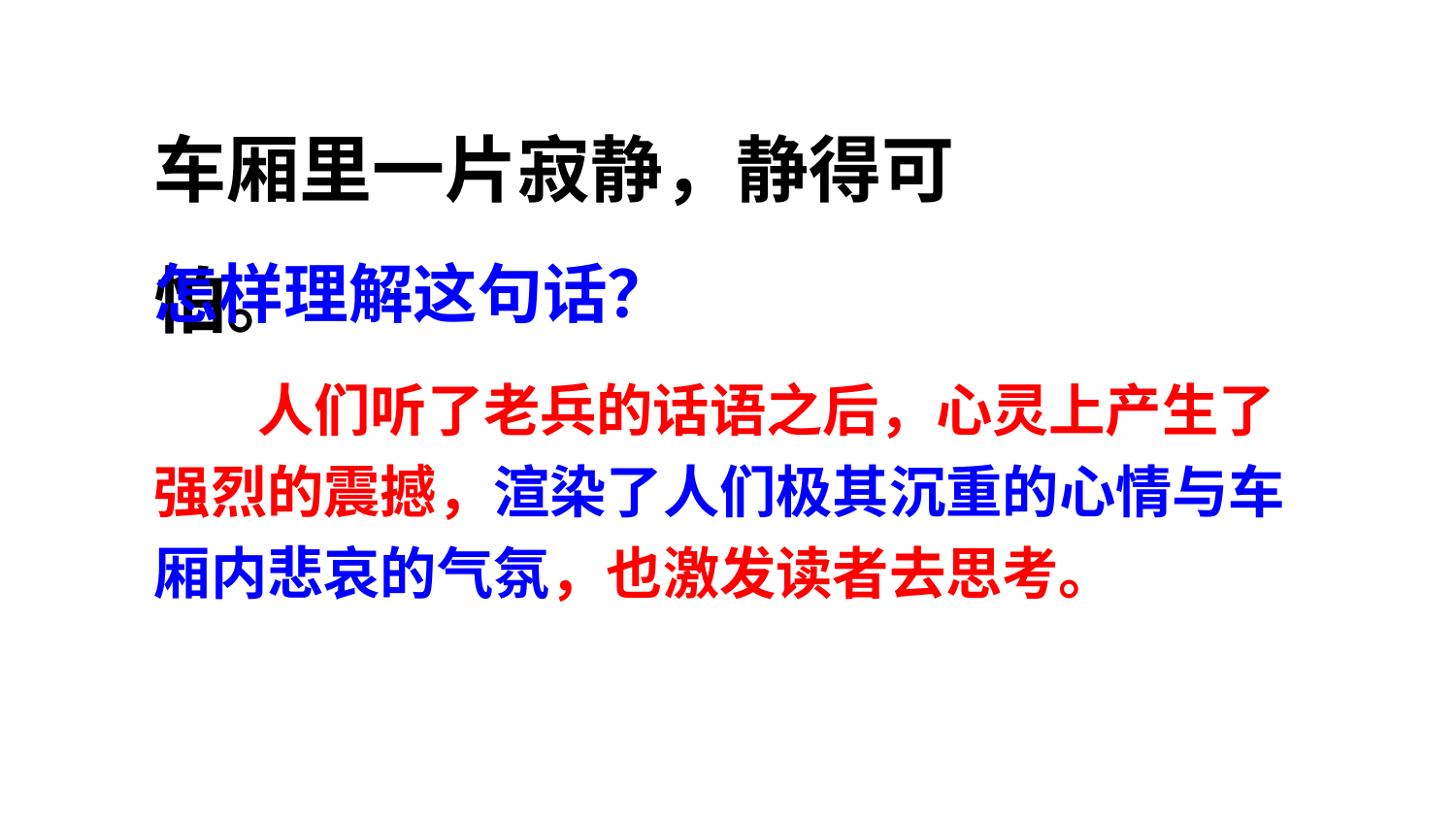

车厢里一片寂静，静得可怕。
怎样理解这句话？
人们听了老兵的话语之后，心灵上产生了强烈的震撼，渲染了人们极其沉重的心情与车厢内悲哀的气氛，也激发读者去思考。